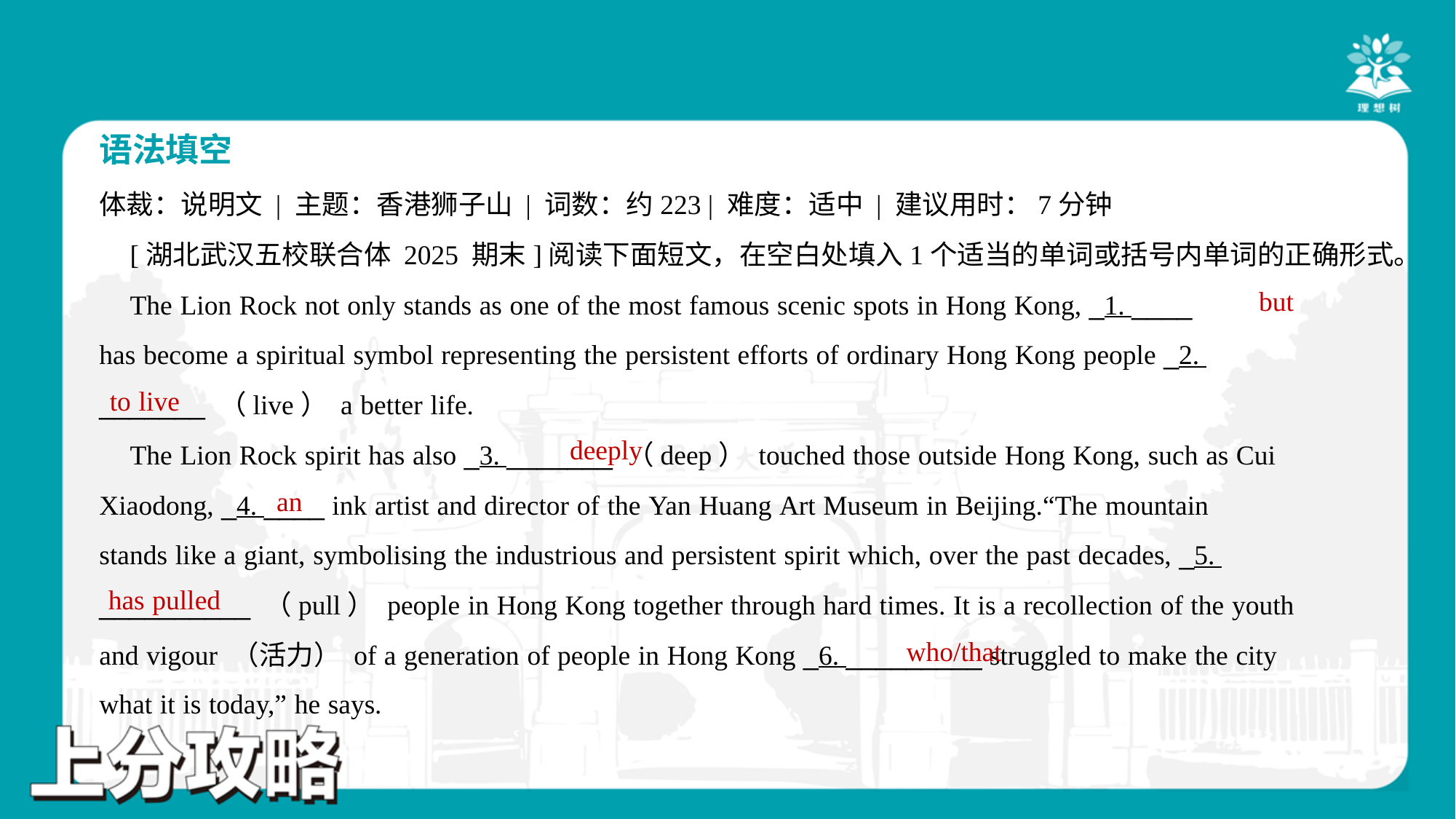

语法填空
体裁：说明文 | 主题：香港狮子山 | 词数：约223 | 难度：适中 | 建议用时：7分钟
    [湖北武汉五校联合体 2025 期末]阅读下面短文，在空白处填入1个适当的单词或括号内单词的正确形式。
    The Lion Rock not only stands as one of the most famous scenic spots in Hong Kong, _1. ____
has become a spiritual symbol representing the persistent efforts of ordinary Hong Kong people _2.
_______ （live） a better life.
    The Lion Rock spirit has also _3. _______ （deep） touched those outside Hong Kong, such as Cui
Xiaodong, _4. ____ ink artist and director of the Yan Huang Art Museum in Beijing.“The mountain
stands like a giant, symbolising the industrious and persistent spirit which, over the past decades, _5.
__________ （pull） people in Hong Kong together through hard times. It is a recollection of the youth
and vigour （活力） of a generation of people in Hong Kong _6. _________ struggled to make the city
what it is today,” he says.#1.1.2
but
to live
deeply
an
has pulled
who/that